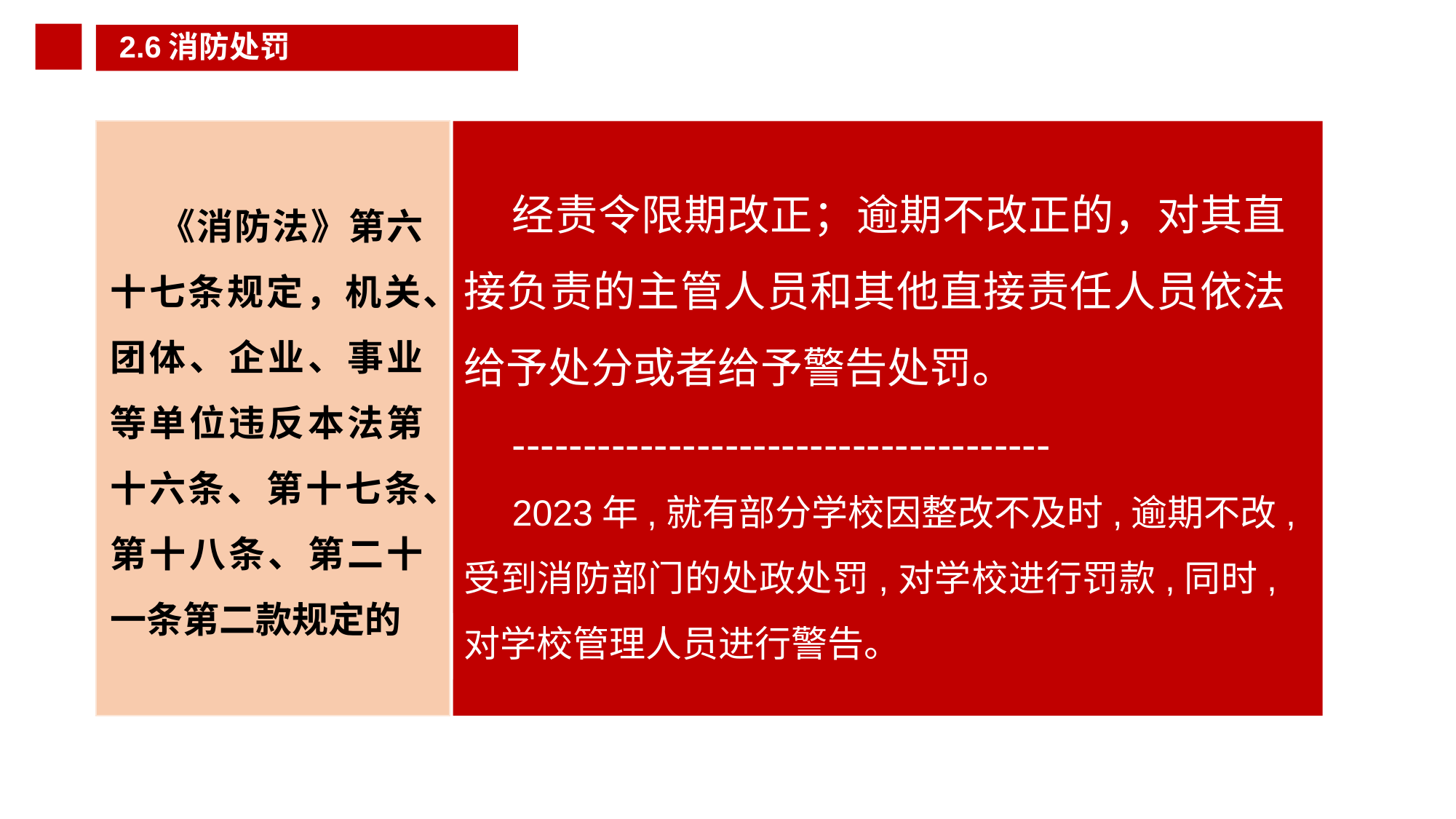

2.6消防处罚

输入标题

经责令限期改正；逾期不改正的，对其直接负责的主管人员和其他直接责任人员依法给予处分或者给予警告处罚。
--------------------------------------
2023年,就有部分学校因整改不及时,逾期不改,受到消防部门的处政处罚,对学校进行罚款,同时,对学校管理人员进行警告。
《消防法》第六十七条规定，机关、团体、企业、事业等单位违反本法第十六条、第十七条、第十八条、第二十一条第二款规定的